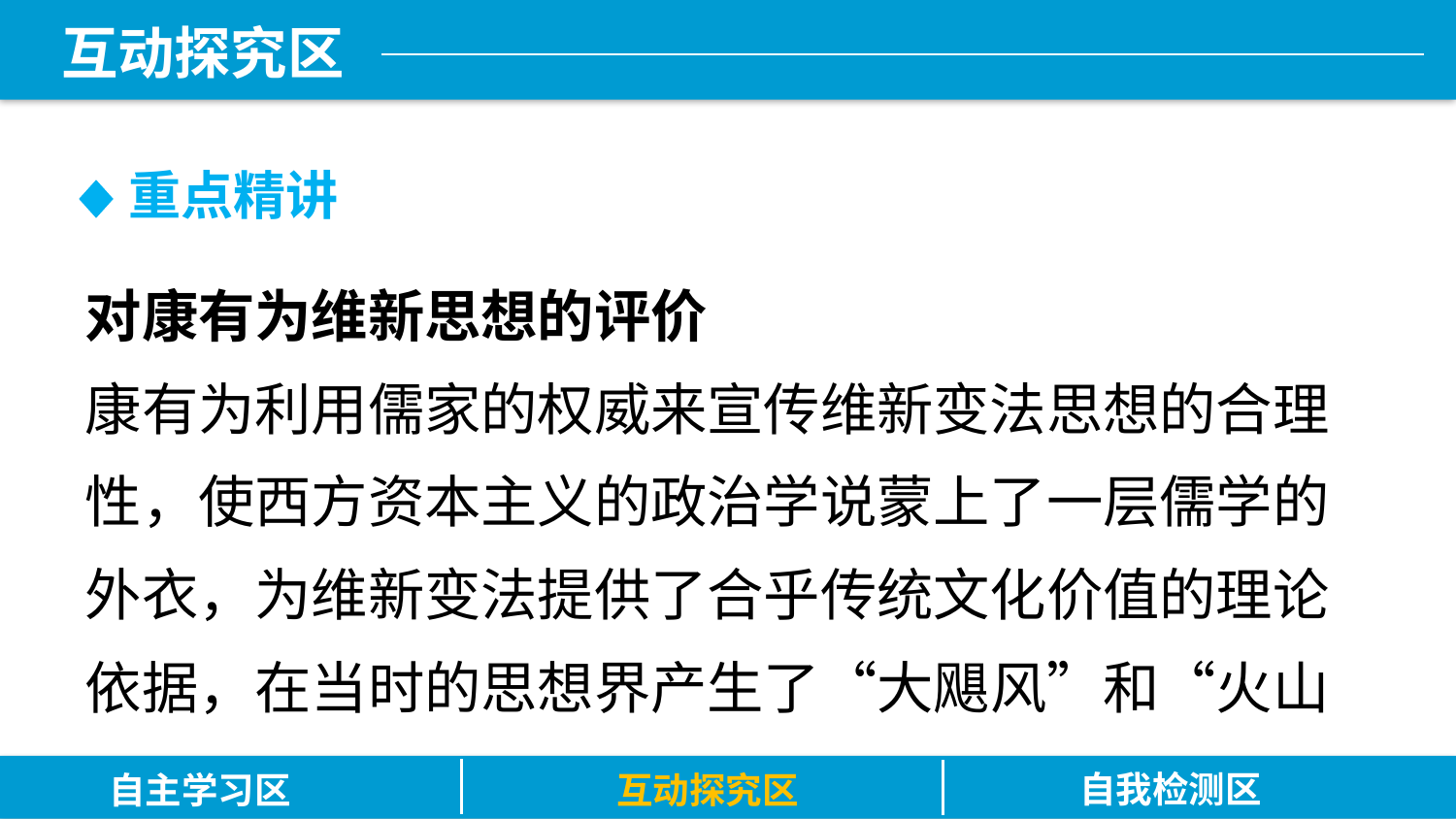

重点精讲

对康有为维新思想的评价
康有为利用儒家的权威来宣传维新变法思想的合理性，使西方资本主义的政治学说蒙上了一层儒学的外衣，为维新变法提供了合乎传统文化价值的理论依据，在当时的思想界产生了“大飓风”和“火山
自我检测区
自主学习区
互动探究区